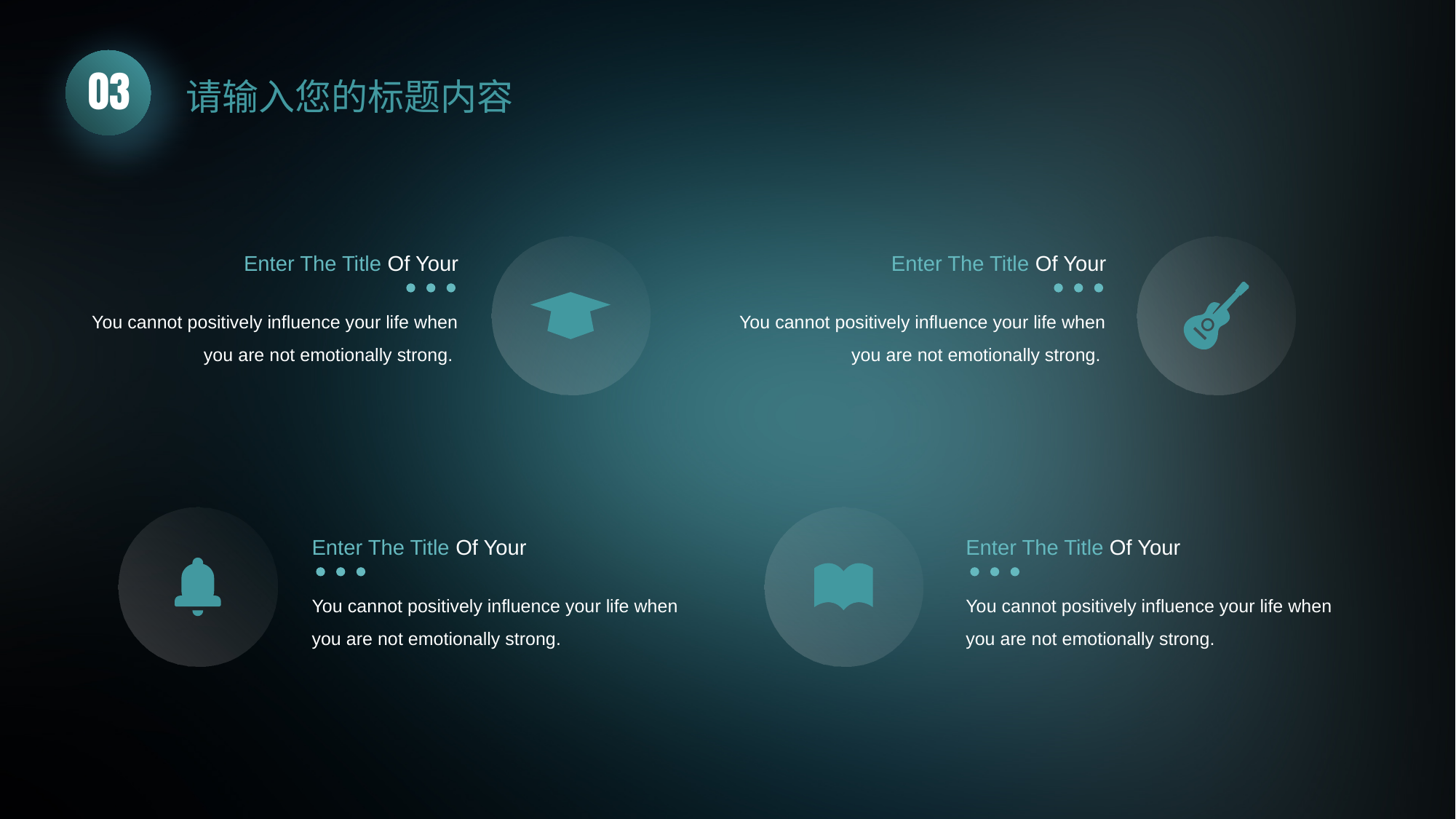

03
请输入您的标题内容

Enter The Title Of Your

You cannot positively influence your life when you are not emotionally strong.
Enter The Title Of Your

You cannot positively influence your life when you are not emotionally strong.

Enter The Title Of Your

You cannot positively influence your life when you are not emotionally strong.
Enter The Title Of Your

You cannot positively influence your life when you are not emotionally strong.